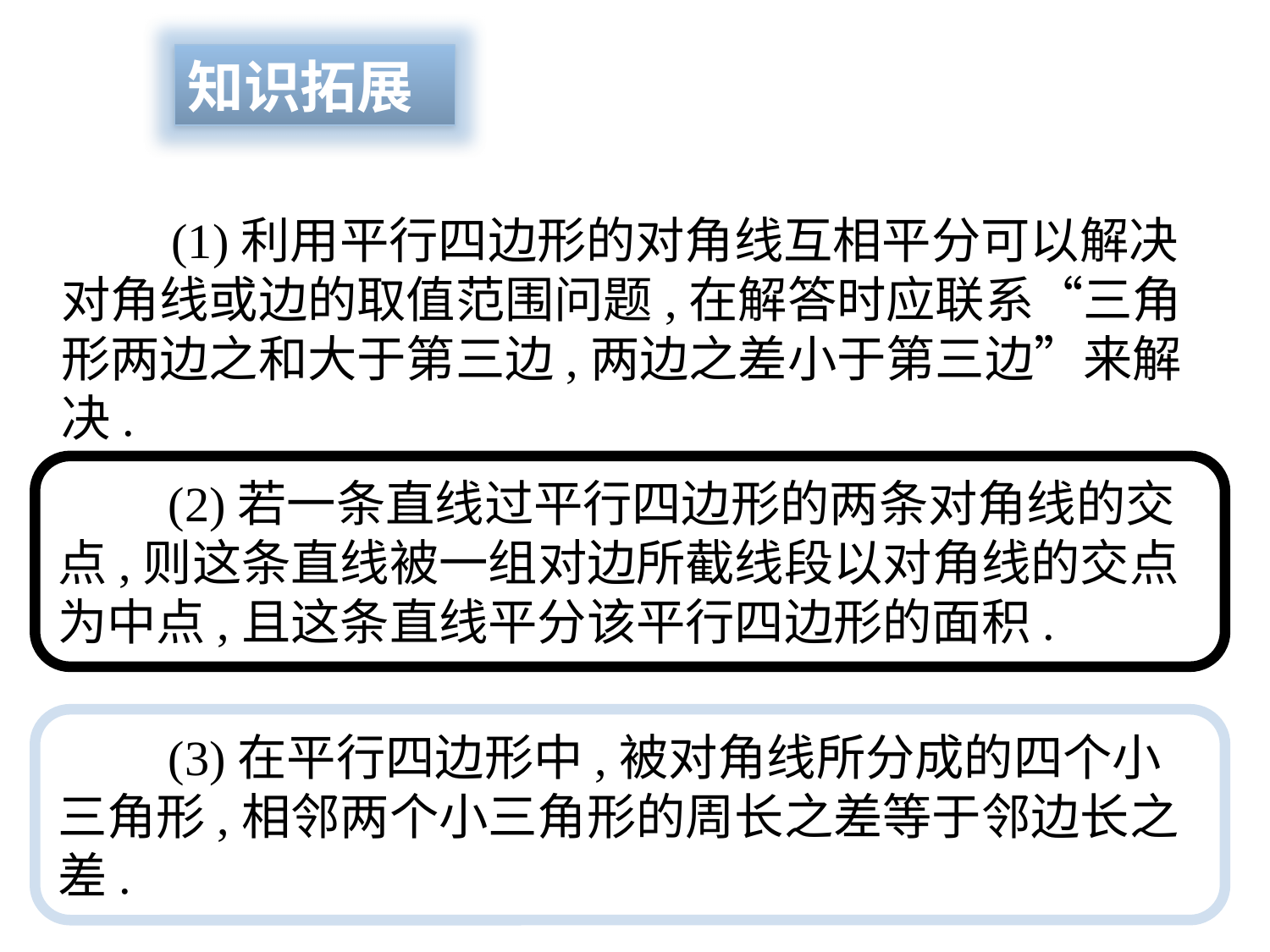

知识拓展
         (1)利用平行四边形的对角线互相平分可以解决对角线或边的取值范围问题,在解答时应联系“三角形两边之和大于第三边,两边之差小于第三边”来解决.
         (2)若一条直线过平行四边形的两条对角线的交点,则这条直线被一组对边所截线段以对角线的交点为中点,且这条直线平分该平行四边形的面积.
         (3)在平行四边形中,被对角线所分成的四个小三角形,相邻两个小三角形的周长之差等于邻边长之差.